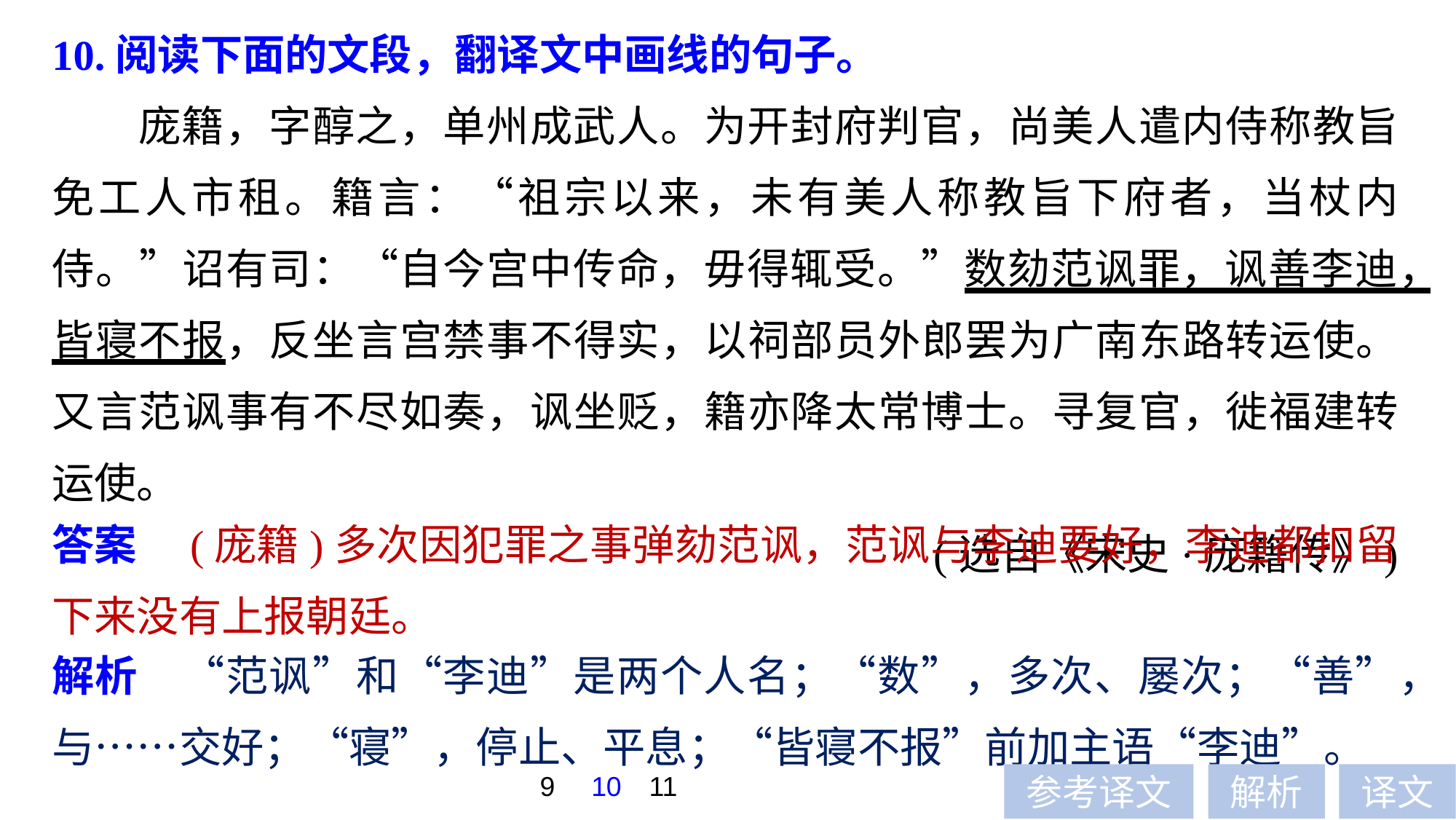

10.阅读下面的文段，翻译文中画线的句子。
庞籍，字醇之，单州成武人。为开封府判官，尚美人遣内侍称教旨免工人市租。籍言：“祖宗以来，未有美人称教旨下府者，当杖内侍。”诏有司：“自今宫中传命，毋得辄受。”数劾范讽罪，讽善李迪，皆寝不报，反坐言宫禁事不得实，以祠部员外郎罢为广南东路转运使。又言范讽事有不尽如奏，讽坐贬，籍亦降太常博士。寻复官，徙福建转运使。
(选自《宋史·庞籍传》)
答案　(庞籍)多次因犯罪之事弹劾范讽，范讽与李迪要好，李迪都扣留下来没有上报朝廷。
解析　“范讽”和“李迪”是两个人名；“数”，多次、屡次；“善”，与……交好；“寝”，停止、平息；“皆寝不报”前加主语“李迪”。
9
10
11
参考译文
解析
译文